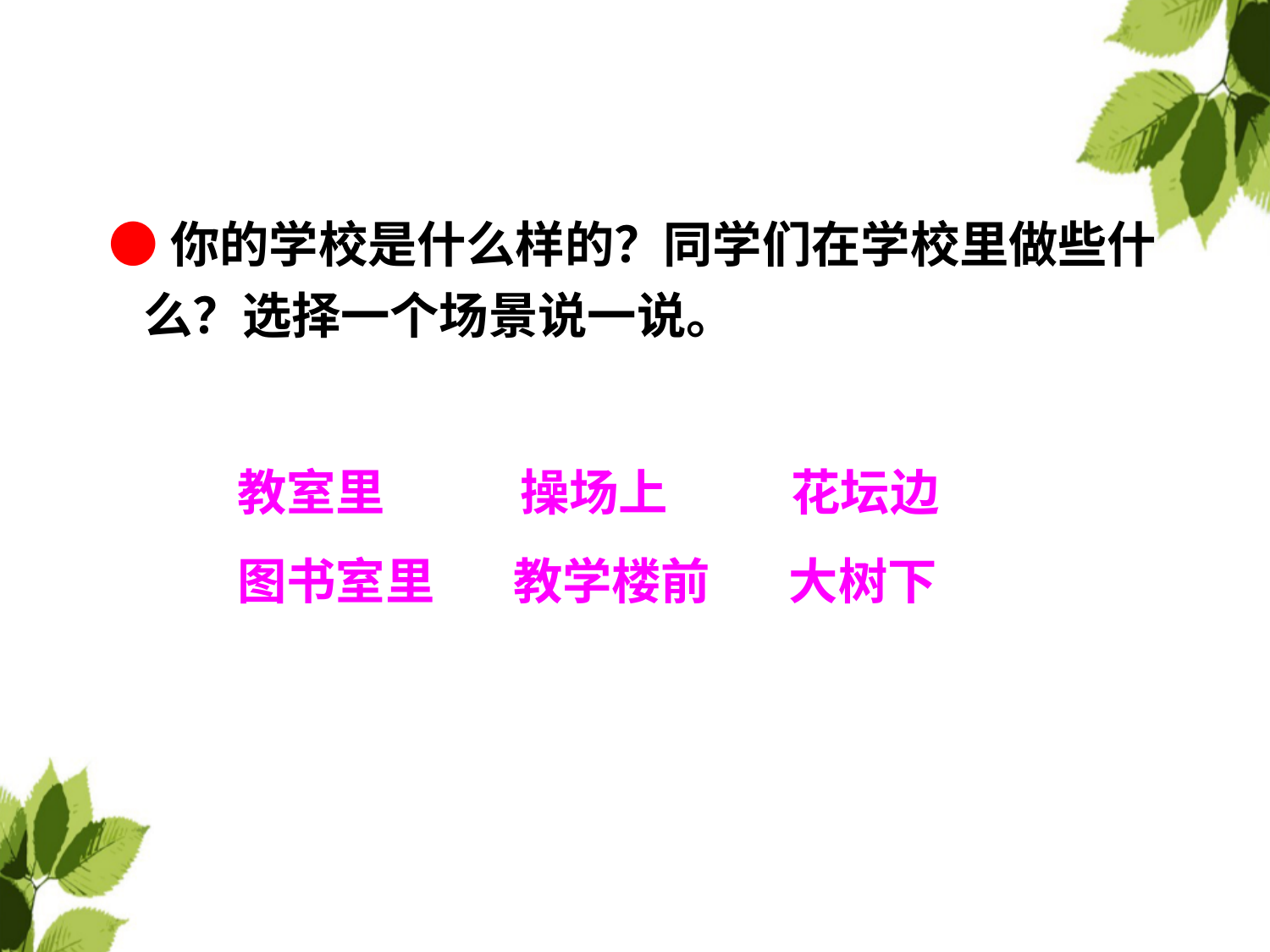

●你的学校是什么样的？同学们在学校里做些什
  么？选择一个场景说一说。
教室里            操场上           花坛边
图书室里       教学楼前       大树下